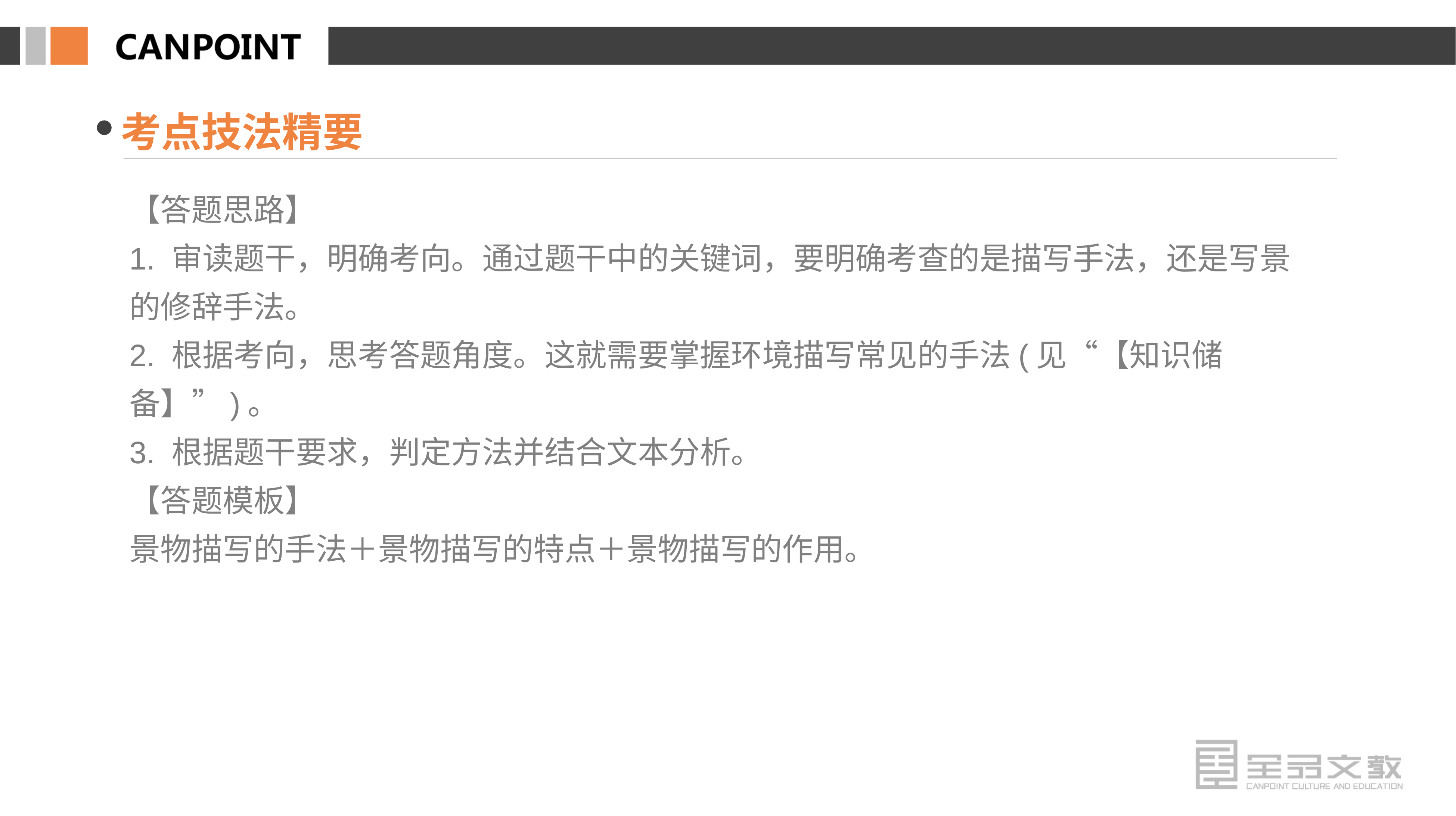

考点技法精要

【答题思路】
1. 审读题干，明确考向。通过题干中的关键词，要明确考查的是描写手法，还是写景的修辞手法。
2. 根据考向，思考答题角度。这就需要掌握环境描写常见的手法(见“【知识储备】”)。
3. 根据题干要求，判定方法并结合文本分析。
【答题模板】
景物描写的手法＋景物描写的特点＋景物描写的作用。